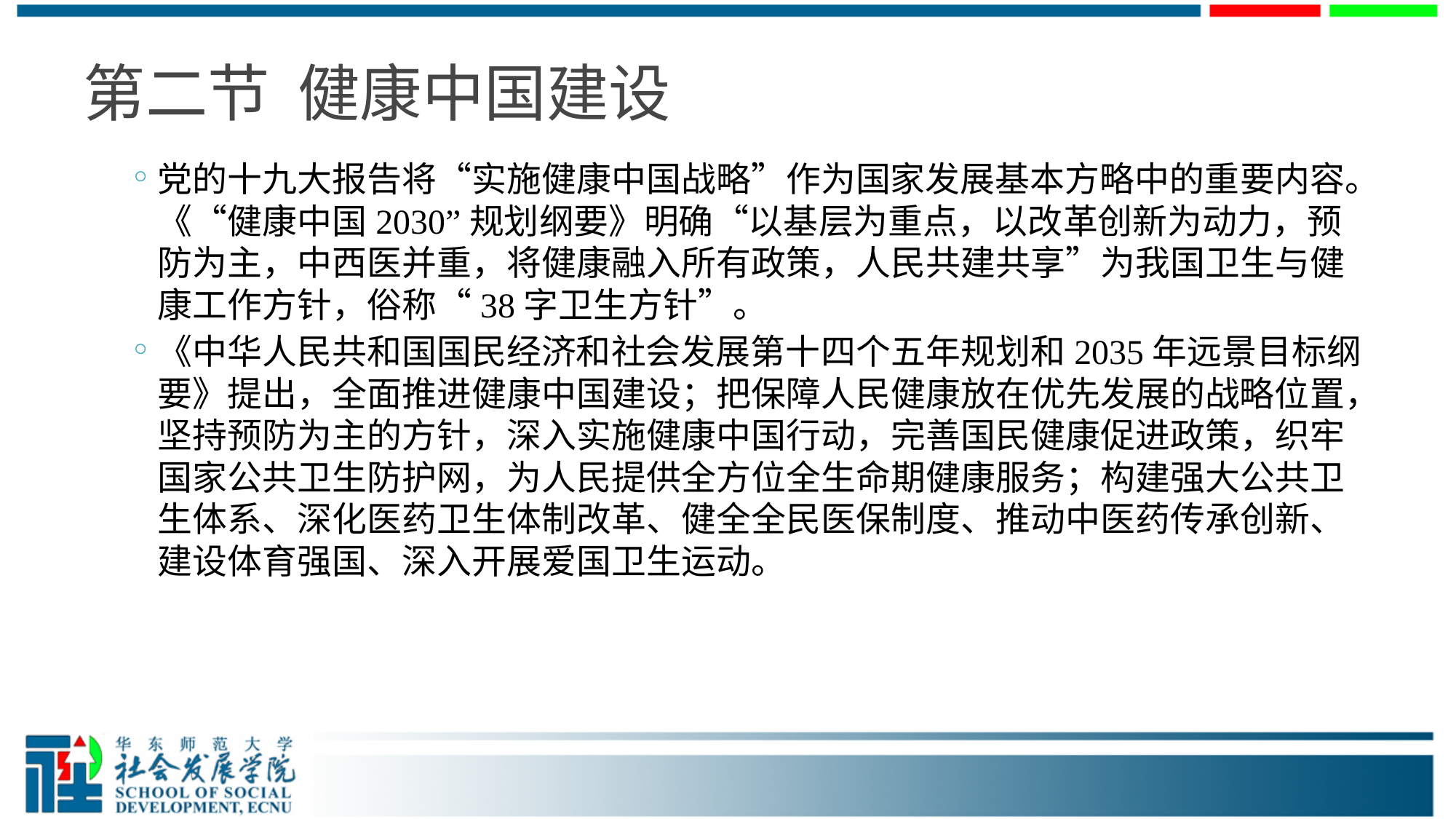

# 第二节  健康中国建设
党的十九大报告将“实施健康中国战略”作为国家发展基本方略中的重要内容。《“健康中国2030”规划纲要》明确“以基层为重点，以改革创新为动力，预防为主，中西医并重，将健康融入所有政策，人民共建共享”为我国卫生与健康工作方针，俗称“38字卫生方针”。
《中华人民共和国国民经济和社会发展第十四个五年规划和2035年远景目标纲要》提出，全面推进健康中国建设；把保障人民健康放在优先发展的战略位置，坚持预防为主的方针，深入实施健康中国行动，完善国民健康促进政策，织牢国家公共卫生防护网，为人民提供全方位全生命期健康服务；构建强大公共卫生体系、深化医药卫生体制改革、健全全民医保制度、推动中医药传承创新、建设体育强国、深入开展爱国卫生运动。